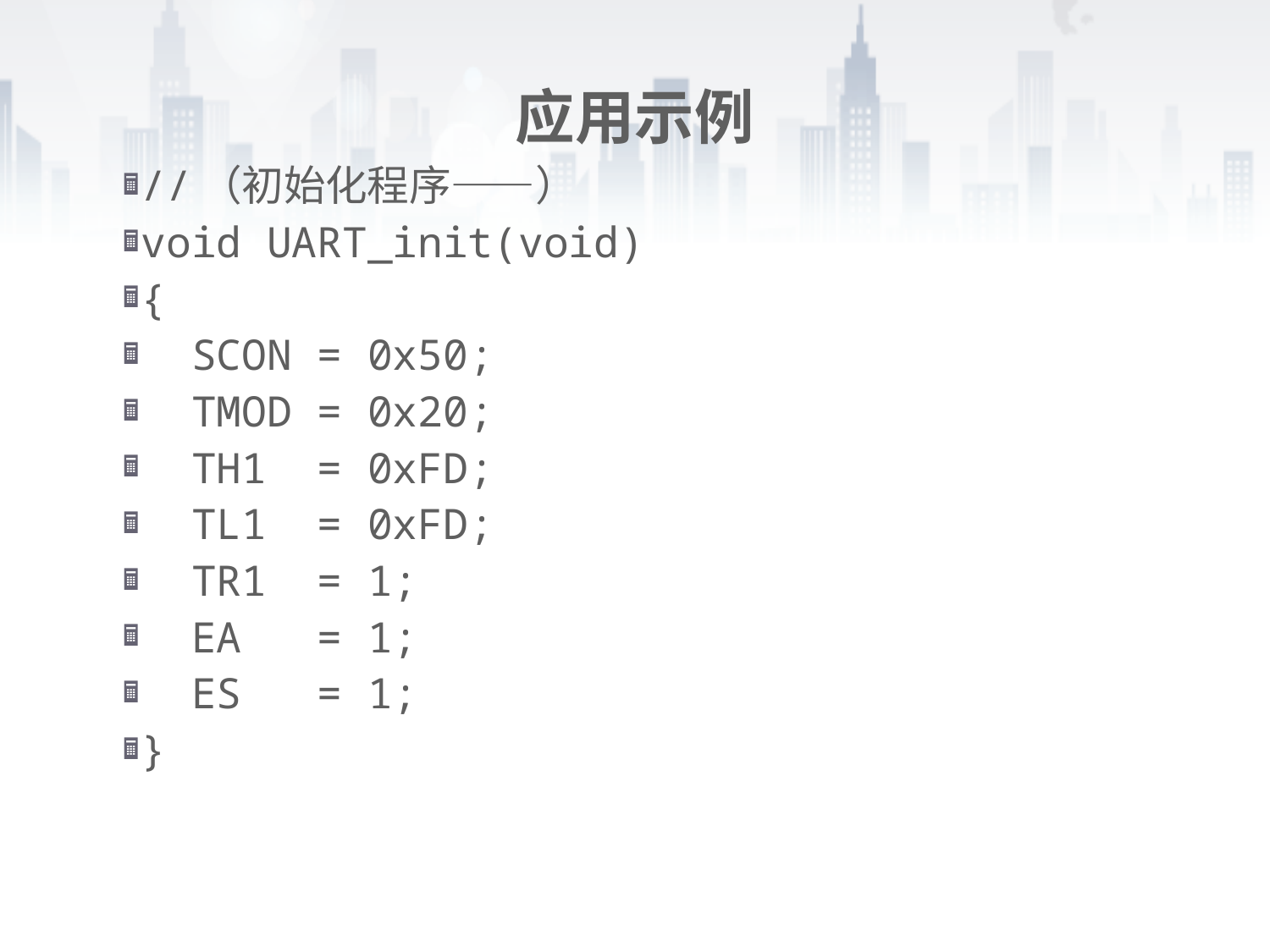

# 应用示例
//（初始化程序——）
void UART_init(void)
{
  SCON = 0x50;
  TMOD = 0x20;
  TH1  = 0xFD;
  TL1  = 0xFD;
  TR1  = 1;
  EA   = 1;
  ES   = 1;
}